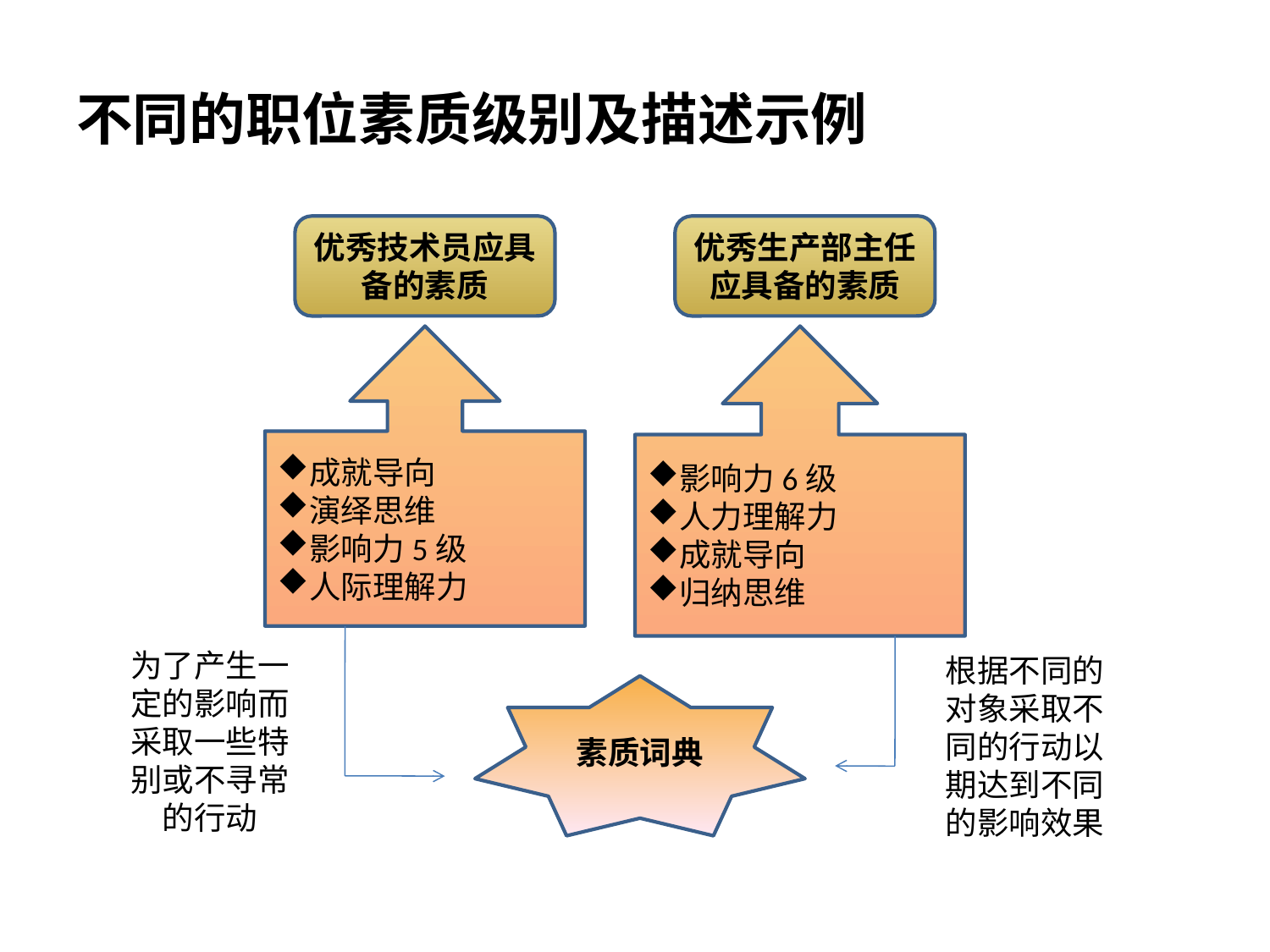

# 不同的职位素质级别及描述示例
优秀技术员应具备的素质
优秀生产部主任应具备的素质

成就导向
演绎思维
影响力5级
人际理解力
影响力6级
人力理解力
成就导向
归纳思维
为了产生一定的影响而采取一些特别或不寻常的行动
根据不同的对象采取不同的行动以期达到不同的影响效果
素质词典